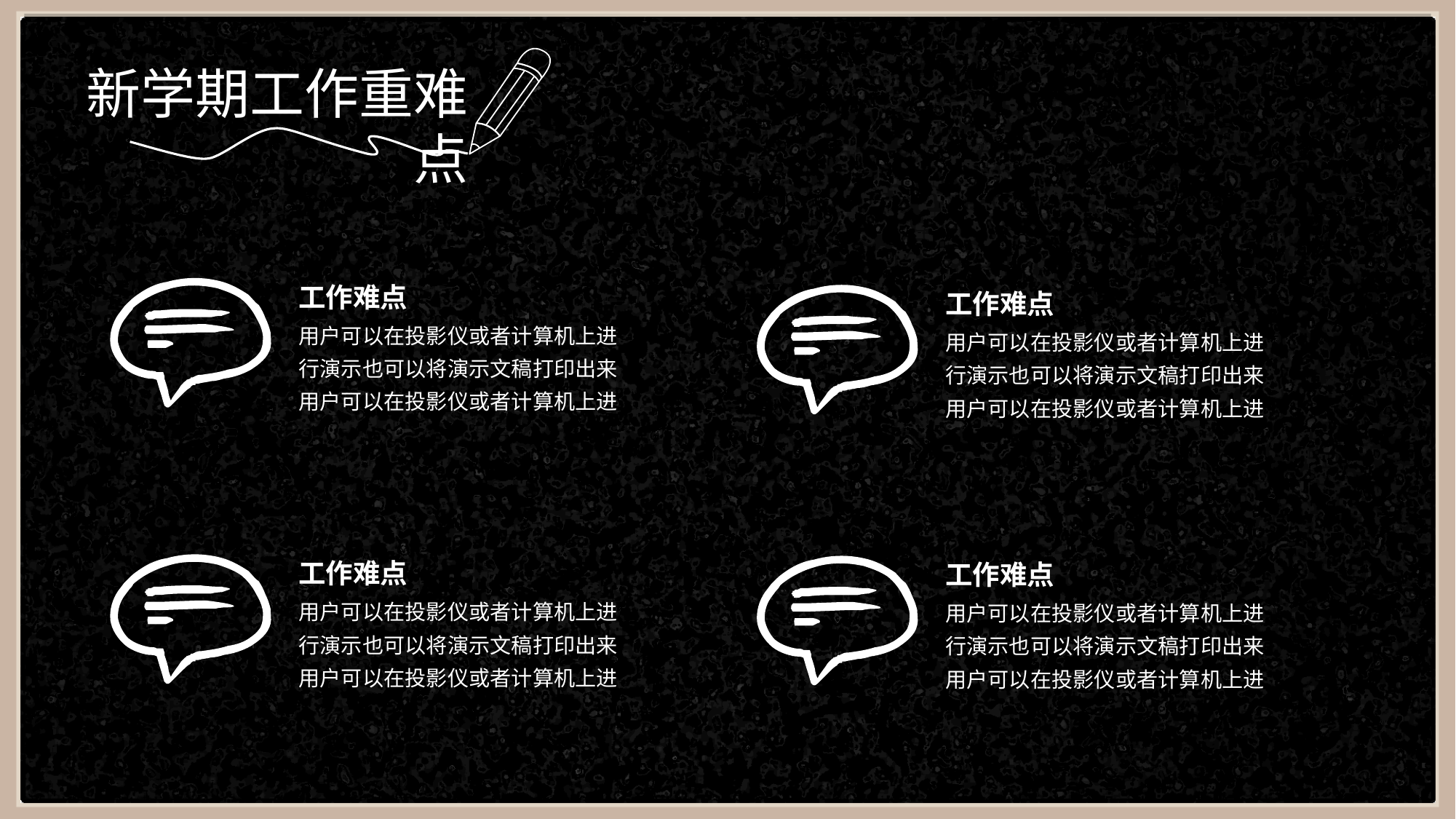

新学期工作重难点

工作难点

工作难点

用户可以在投影仪或者计算机上进行演示也可以将演示文稿打印出来
用户可以在投影仪或者计算机上进
用户可以在投影仪或者计算机上进行演示也可以将演示文稿打印出来
用户可以在投影仪或者计算机上进
工作难点
工作难点

用户可以在投影仪或者计算机上进行演示也可以将演示文稿打印出来
用户可以在投影仪或者计算机上进
用户可以在投影仪或者计算机上进行演示也可以将演示文稿打印出来
用户可以在投影仪或者计算机上进